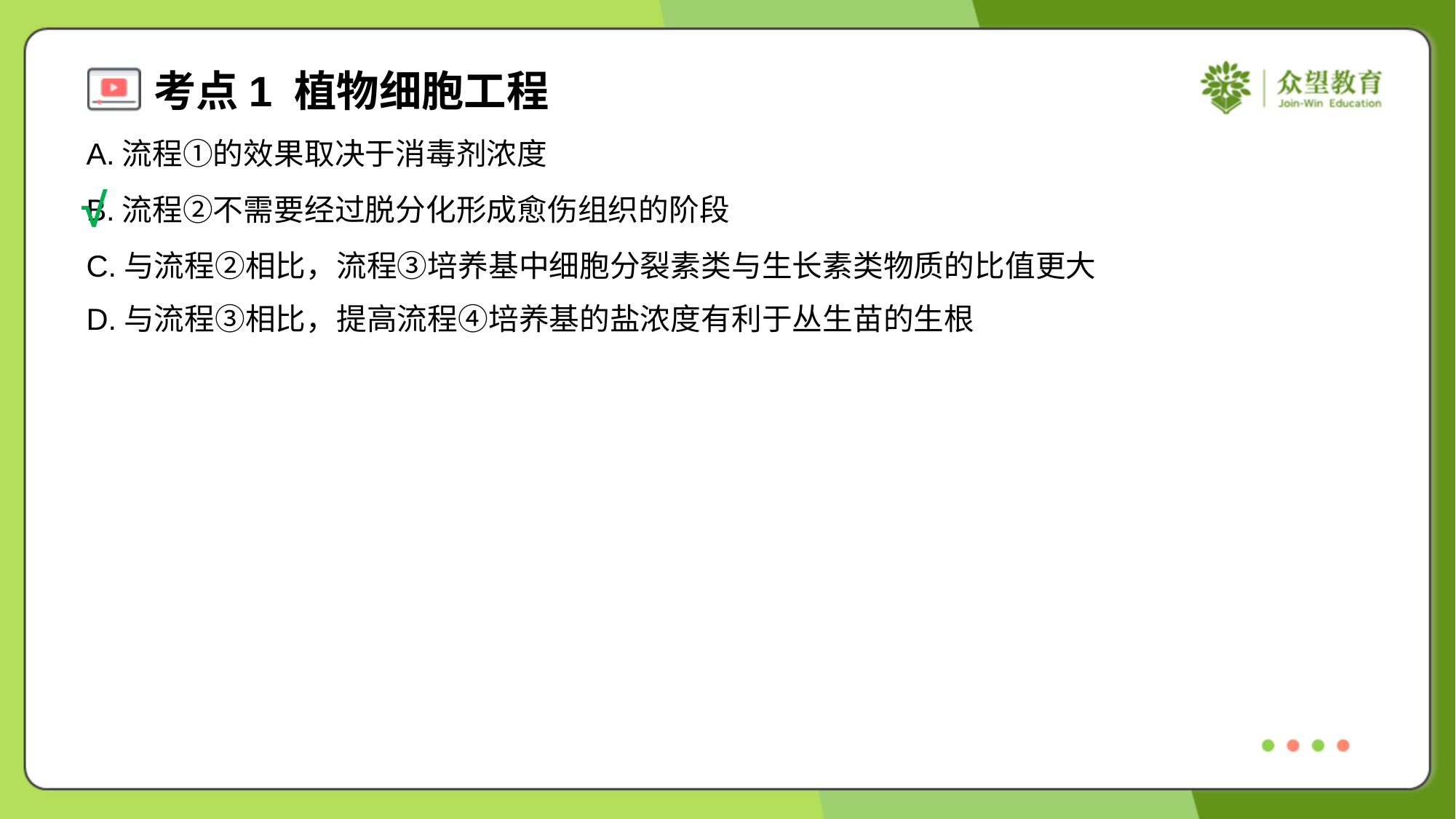

A.流程①的效果取决于消毒剂浓度
B.流程②不需要经过脱分化形成愈伤组织的阶段
C.与流程②相比，流程③培养基中细胞分裂素类与生长素类物质的比值更大
D.与流程③相比，提高流程④培养基的盐浓度有利于丛生苗的生根
√